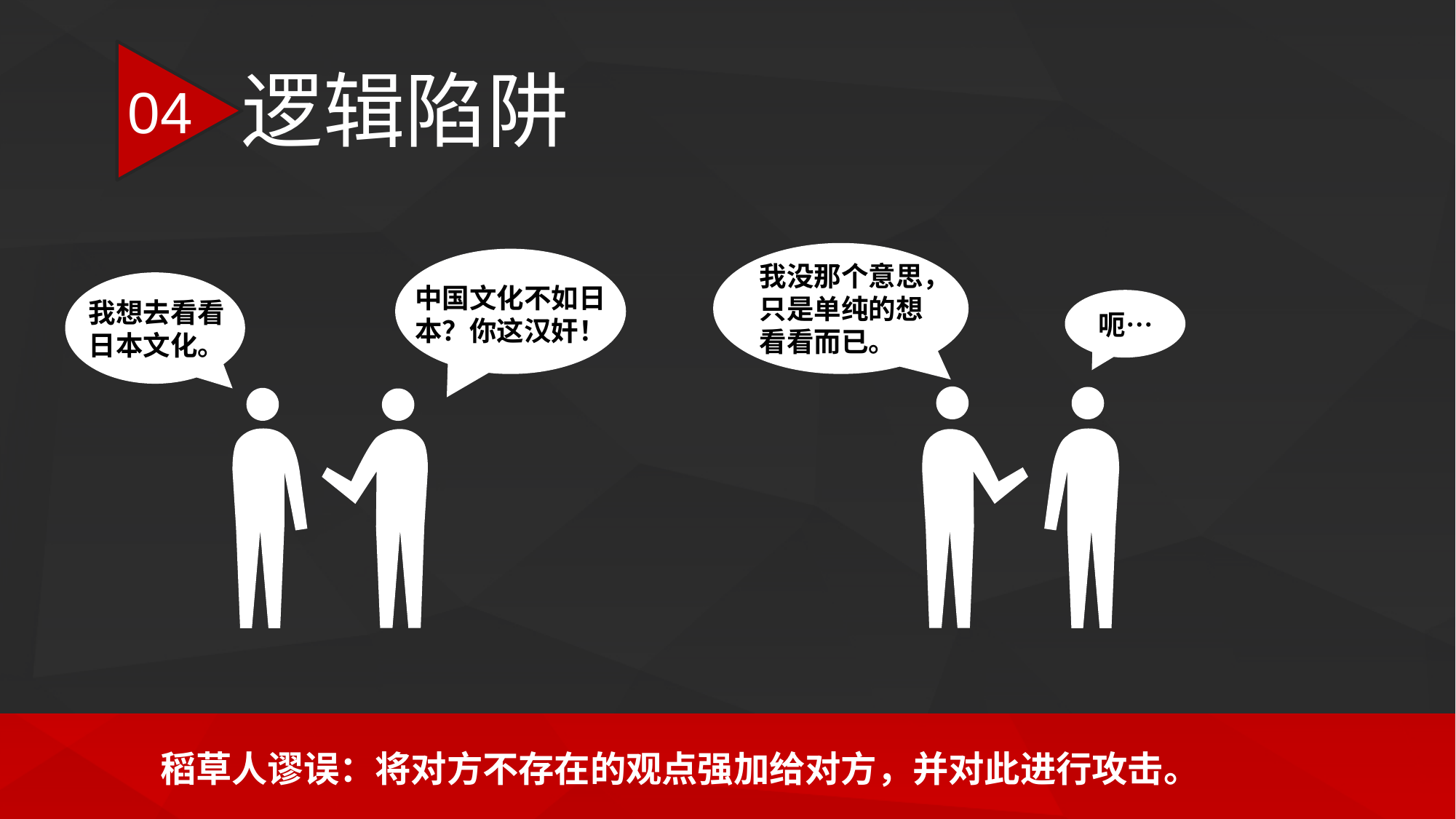

逻辑陷阱
04

我没那个意思，只是单纯的想看看而已。

中国文化不如日本？你这汉奸！

我想去看看日本文化。
呃…

稻草人谬误：将对方不存在的观点强加给对方，并对此进行攻击。